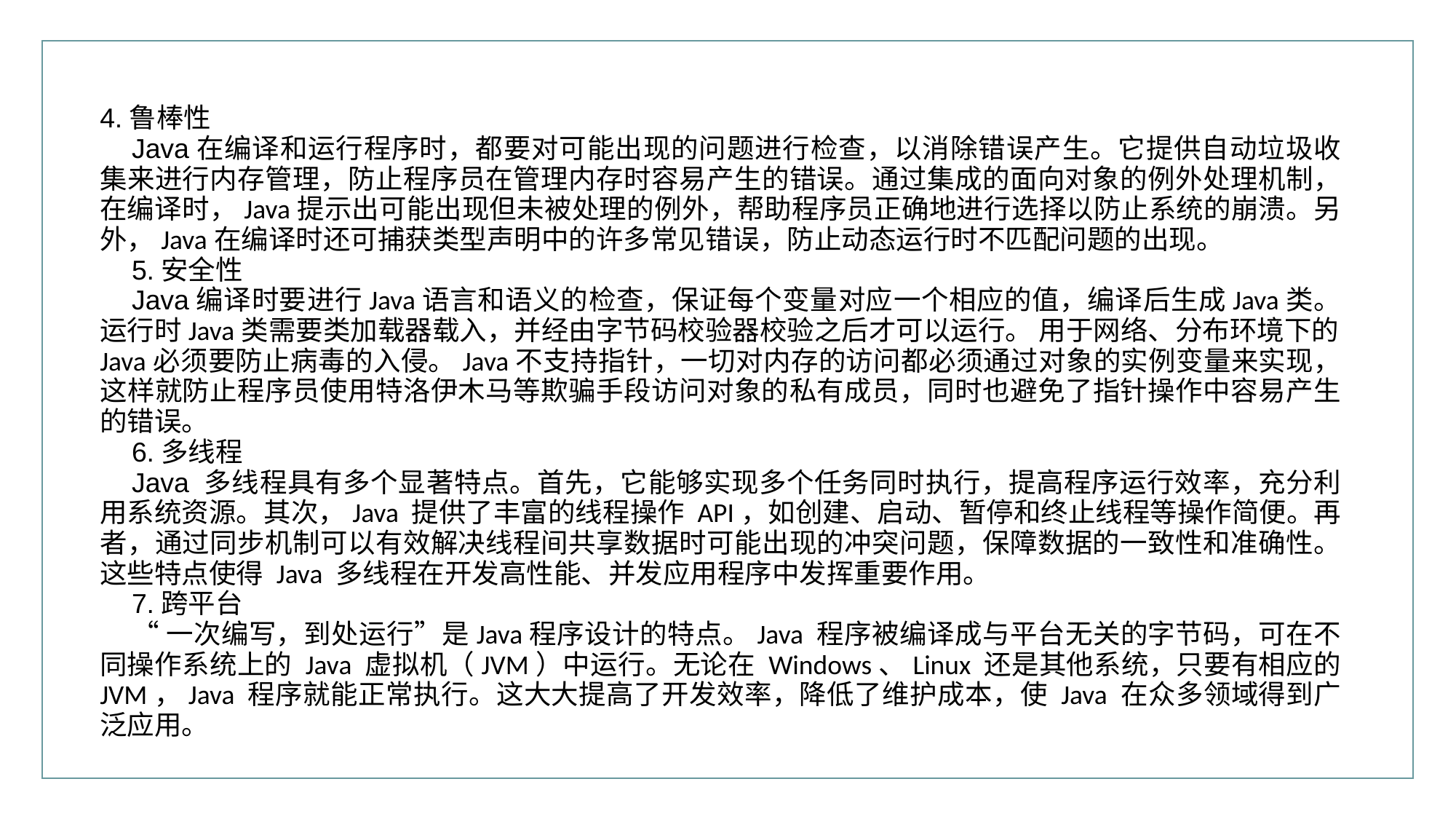

4.鲁棒性
Java在编译和运行程序时，都要对可能出现的问题进行检查，以消除错误产生。它提供自动垃圾收集来进行内存管理，防止程序员在管理内存时容易产生的错误。通过集成的面向对象的例外处理机制，在编译时，Java提示出可能出现但未被处理的例外，帮助程序员正确地进行选择以防止系统的崩溃。另外，Java在编译时还可捕获类型声明中的许多常见错误，防止动态运行时不匹配问题的出现。
5.安全性
Java编译时要进行Java语言和语义的检查，保证每个变量对应一个相应的值，编译后生成Java类。运行时Java类需要类加载器载入，并经由字节码校验器校验之后才可以运行。 用于网络、分布环境下的Java必须要防止病毒的入侵。Java不支持指针，一切对内存的访问都必须通过对象的实例变量来实现，这样就防止程序员使用特洛伊木马等欺骗手段访问对象的私有成员，同时也避免了指针操作中容易产生的错误。
6.多线程
Java 多线程具有多个显著特点。首先，它能够实现多个任务同时执行，提高程序运行效率，充分利用系统资源。其次，Java 提供了丰富的线程操作 API，如创建、启动、暂停和终止线程等操作简便。再者，通过同步机制可以有效解决线程间共享数据时可能出现的冲突问题，保障数据的一致性和准确性。这些特点使得 Java 多线程在开发高性能、并发应用程序中发挥重要作用。
7.跨平台
“一次编写，到处运行”是Java程序设计的特点。Java 程序被编译成与平台无关的字节码，可在不同操作系统上的 Java 虚拟机（JVM）中运行。无论在 Windows、Linux 还是其他系统，只要有相应的 JVM，Java 程序就能正常执行。这大大提高了开发效率，降低了维护成本，使 Java 在众多领域得到广泛应用。